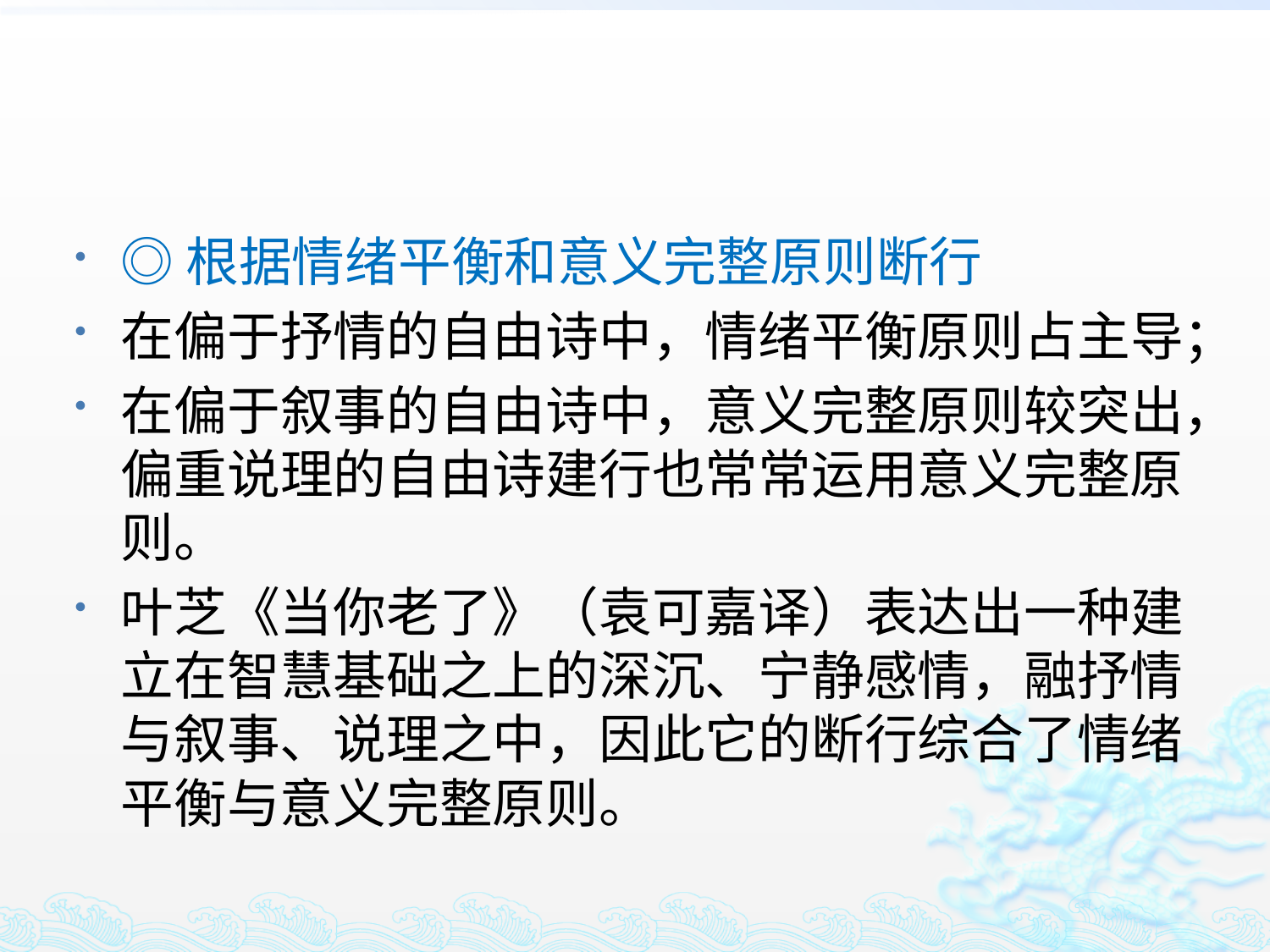

#
◎根据情绪平衡和意义完整原则断行
在偏于抒情的自由诗中，情绪平衡原则占主导；
在偏于叙事的自由诗中，意义完整原则较突出，偏重说理的自由诗建行也常常运用意义完整原则。
叶芝《当你老了》（袁可嘉译）表达出一种建立在智慧基础之上的深沉、宁静感情，融抒情与叙事、说理之中，因此它的断行综合了情绪平衡与意义完整原则。